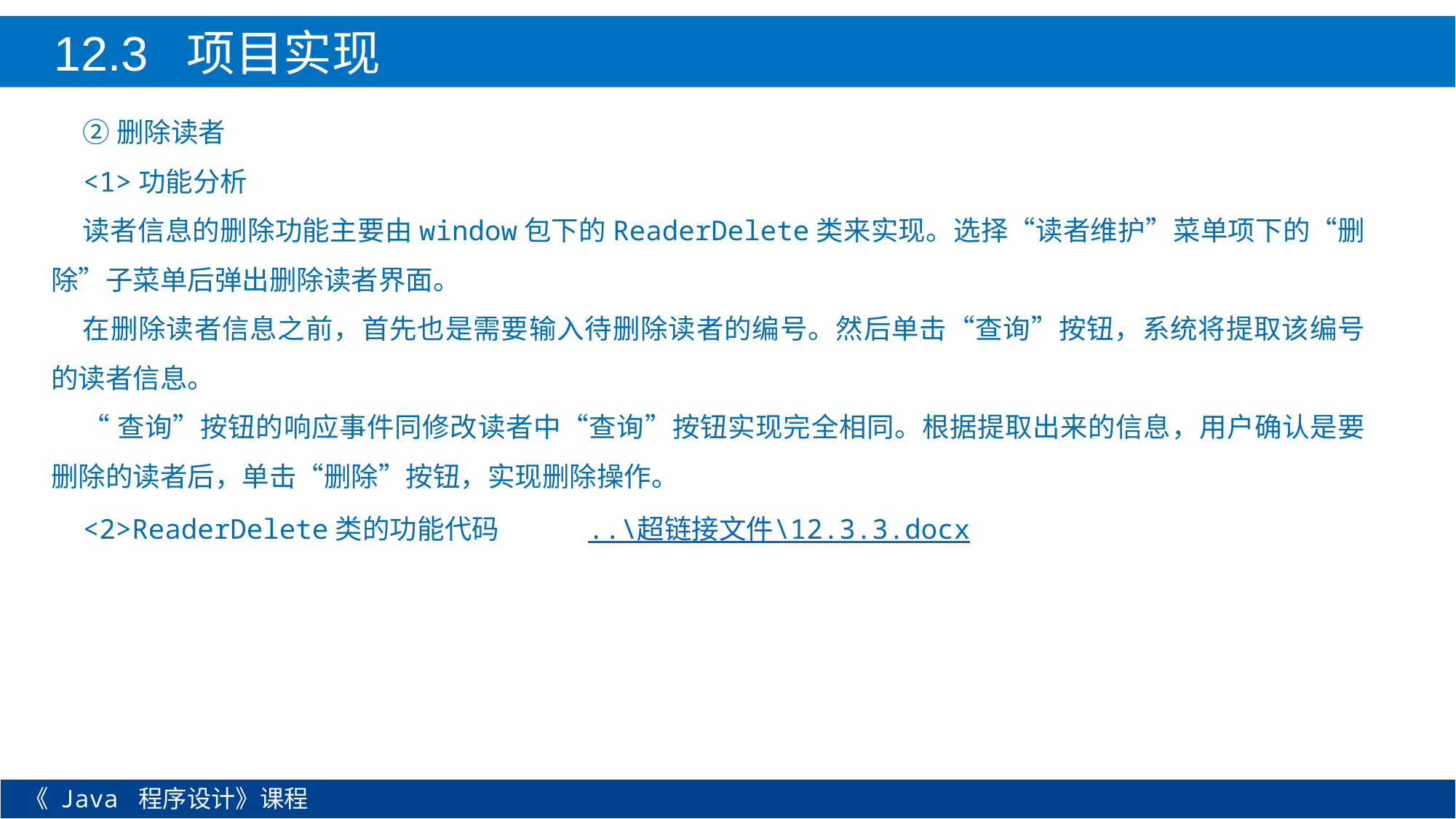

12.3  项目实现
②删除读者
<1>功能分析
读者信息的删除功能主要由window包下的ReaderDelete类来实现。选择“读者维护”菜单项下的“删除”子菜单后弹出删除读者界面。
在删除读者信息之前，首先也是需要输入待删除读者的编号。然后单击“查询”按钮，系统将提取该编号的读者信息。
“查询”按钮的响应事件同修改读者中“查询”按钮实现完全相同。根据提取出来的信息，用户确认是要删除的读者后，单击“删除”按钮，实现删除操作。
<2>ReaderDelete类的功能代码             ..\超链接文件\12.3.3.docx
《 Java 程序设计》课程